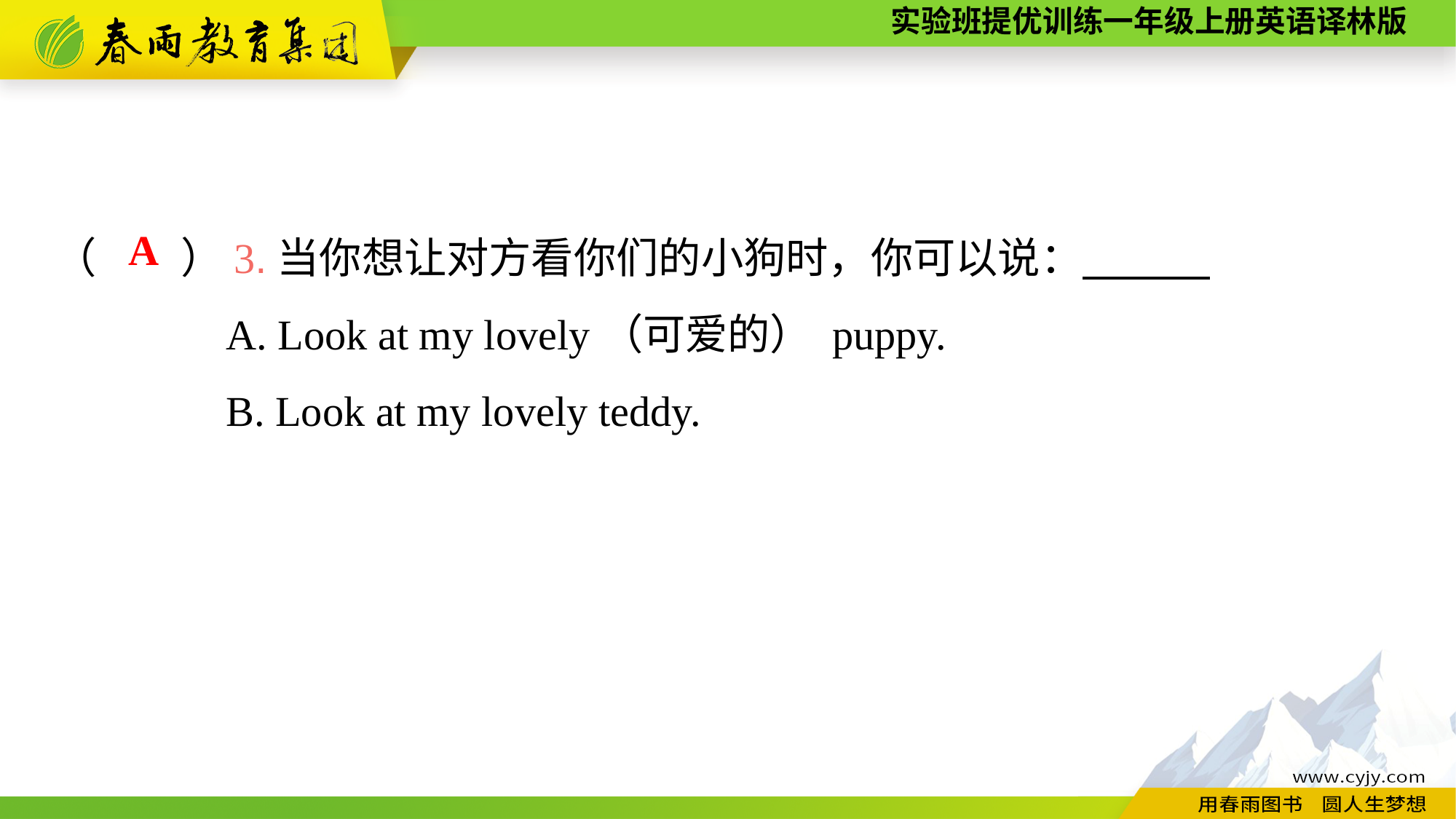

（　　）3.当你想让对方看你们的小狗时，你可以说：
A. Look at my lovely（可爱的） puppy.
B. Look at my lovely teddy.
A